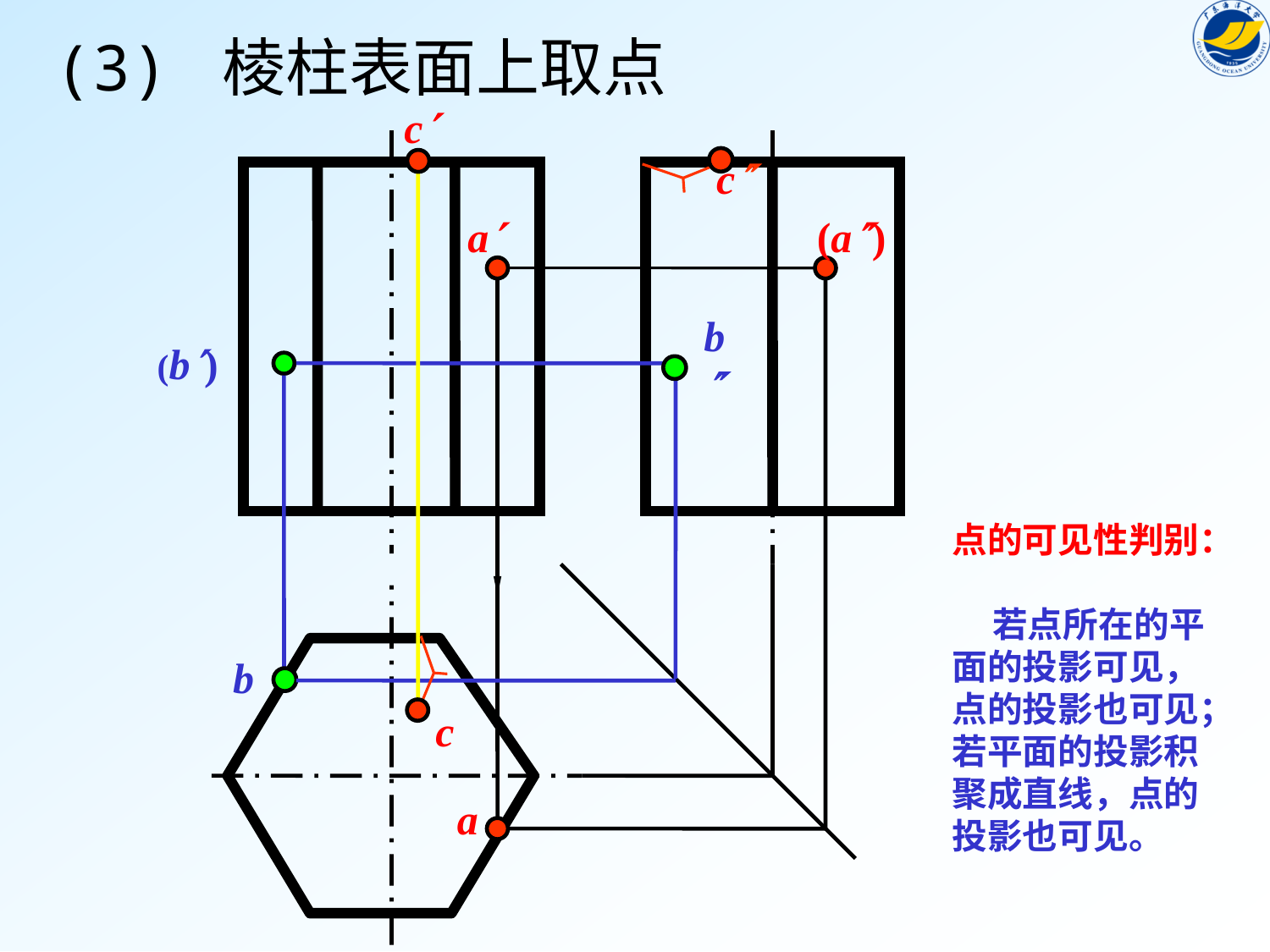

(3) 棱柱表面上取点
c′
 c″

a′
(a″)

a

b″
(b′)

点的可见性判别：

    若点所在的平面的投影可见，点的投影也可见；若平面的投影积聚成直线，点的投影也可见。

b

c